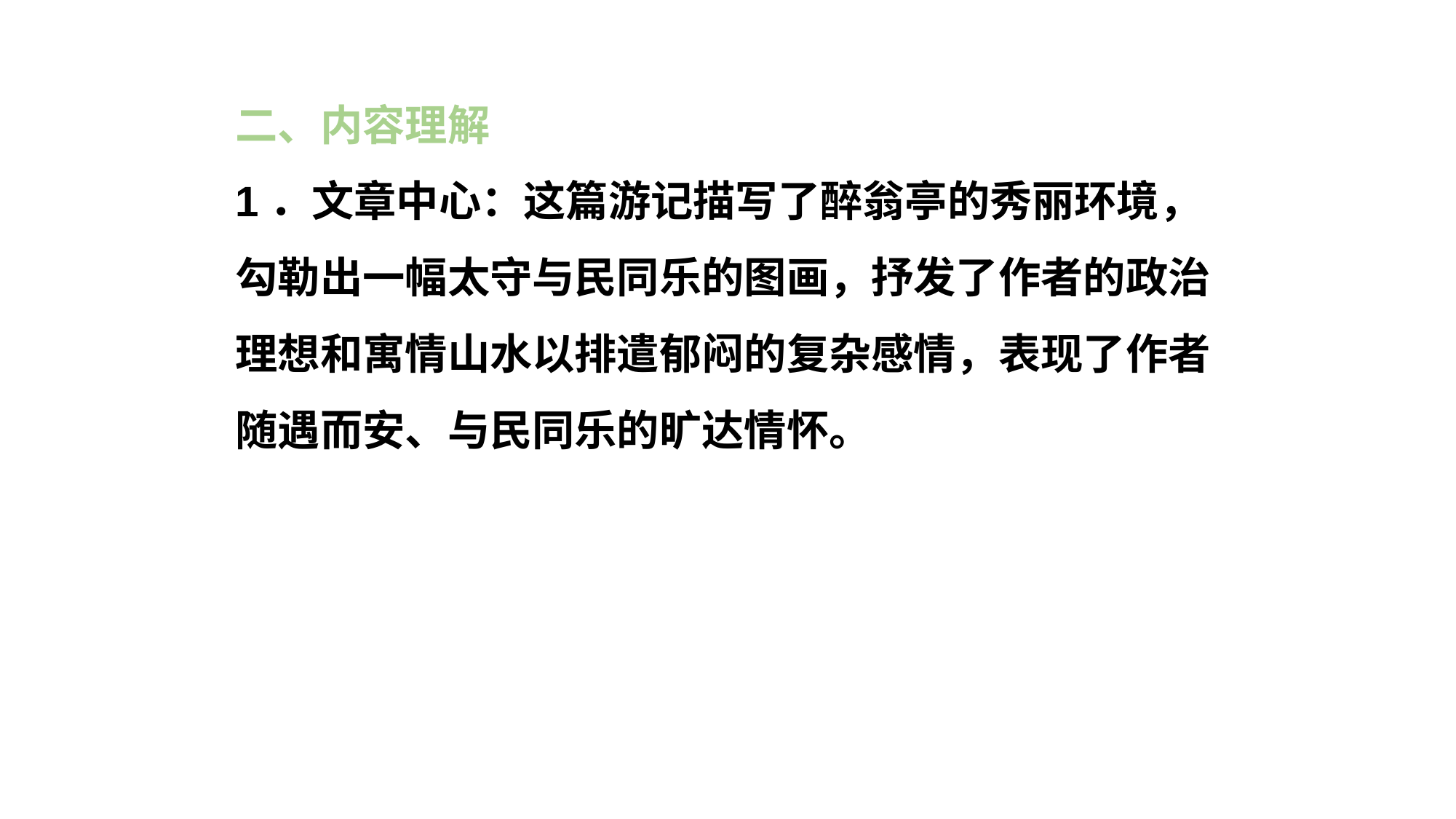

二、内容理解
1．文章中心：这篇游记描写了醉翁亭的秀丽环境，勾勒出一幅太守与民同乐的图画，抒发了作者的政治理想和寓情山水以排遣郁闷的复杂感情，表现了作者随遇而安、与民同乐的旷达情怀。